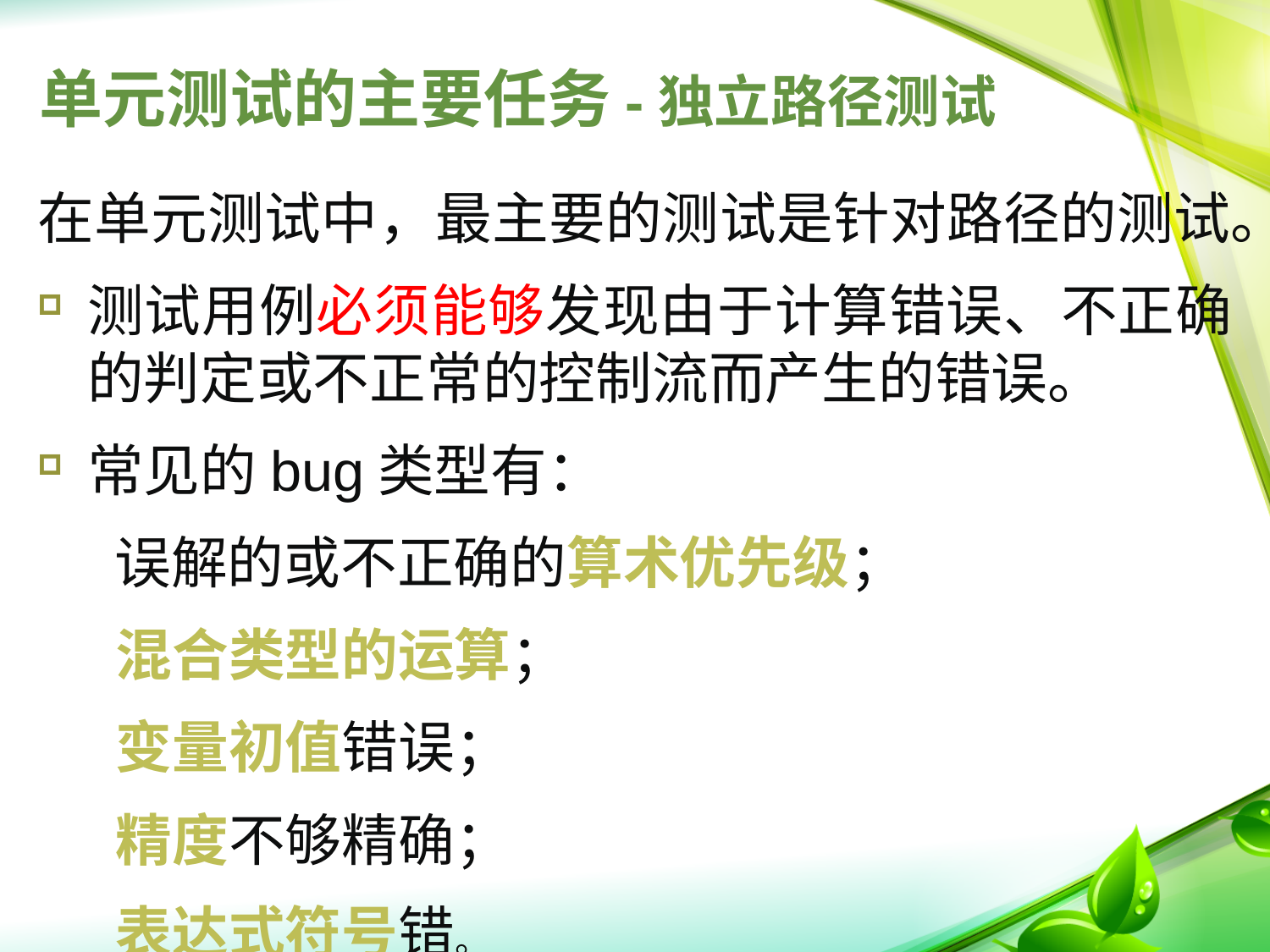

# 单元测试的主要任务-独立路径测试
在单元测试中，最主要的测试是针对路径的测试。
测试用例必须能够发现由于计算错误、不正确的判定或不正常的控制流而产生的错误。
常见的bug类型有：
     误解的或不正确的算术优先级；
     混合类型的运算；
     变量初值错误；
     精度不够精确；
     表达式符号错。